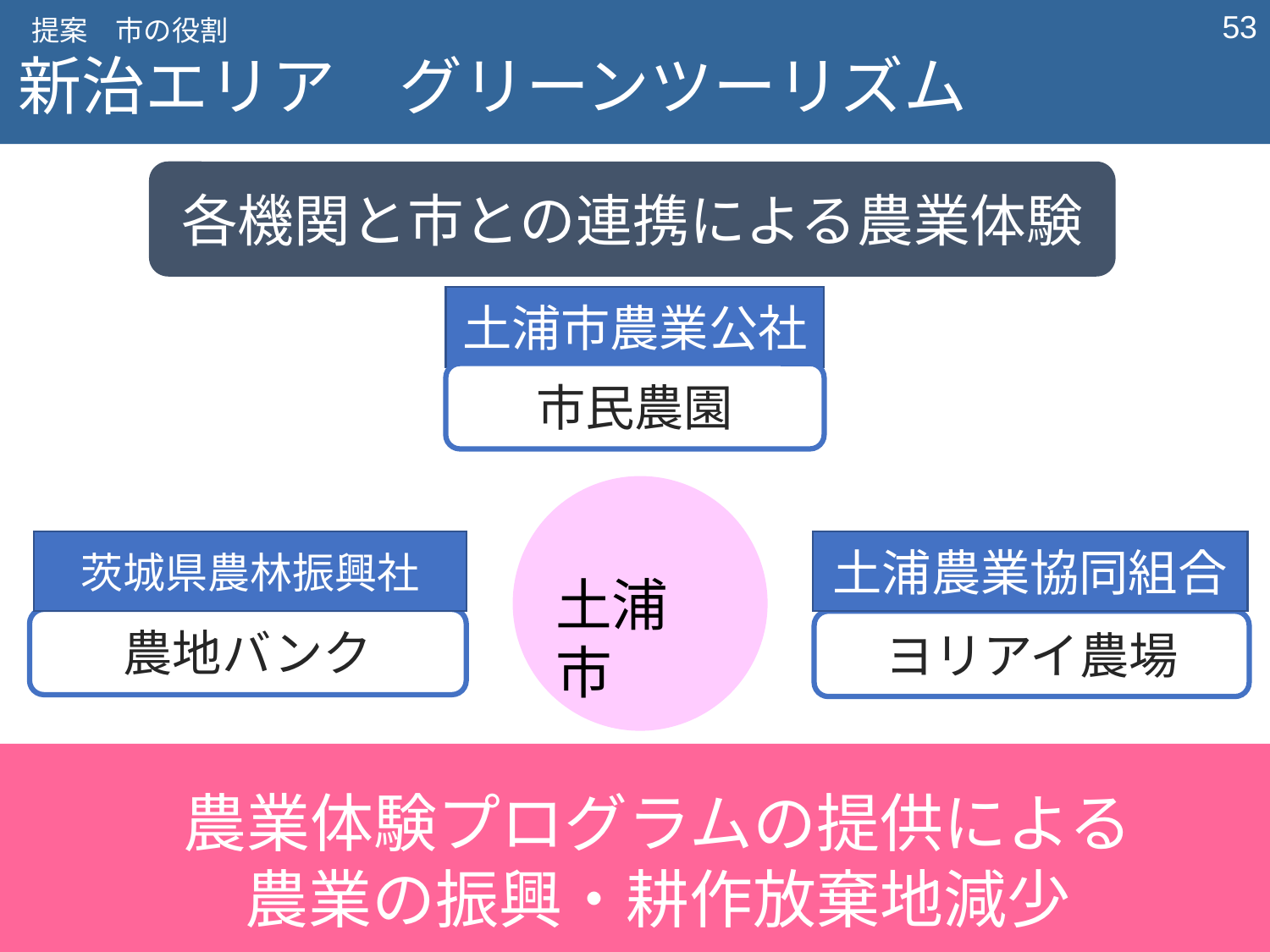

53
提案　市の役割
新治エリア　グリーンツーリズム
各機関と市との連携による農業体験
土浦市農業公社
市民農園

茨城県農林振興社
農地バンク
土浦農業協同組合
ヨリアイ農場
土浦市

農業体験プログラムの提供による
農業の振興・耕作放棄地減少